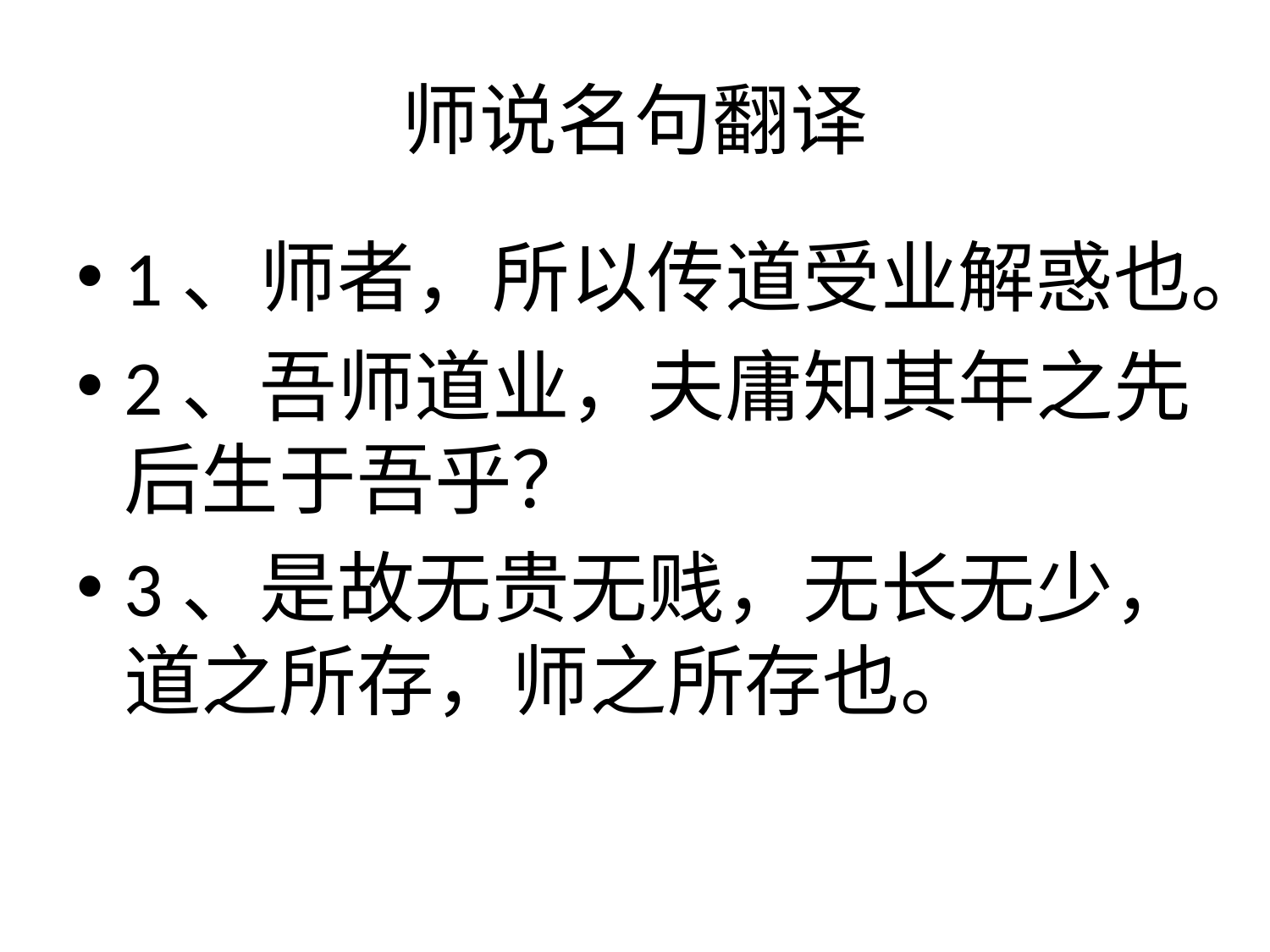

# 师说名句翻译
1、师者，所以传道受业解惑也。
2、吾师道业，夫庸知其年之先后生于吾乎？
3、是故无贵无贱，无长无少，道之所存，师之所存也。